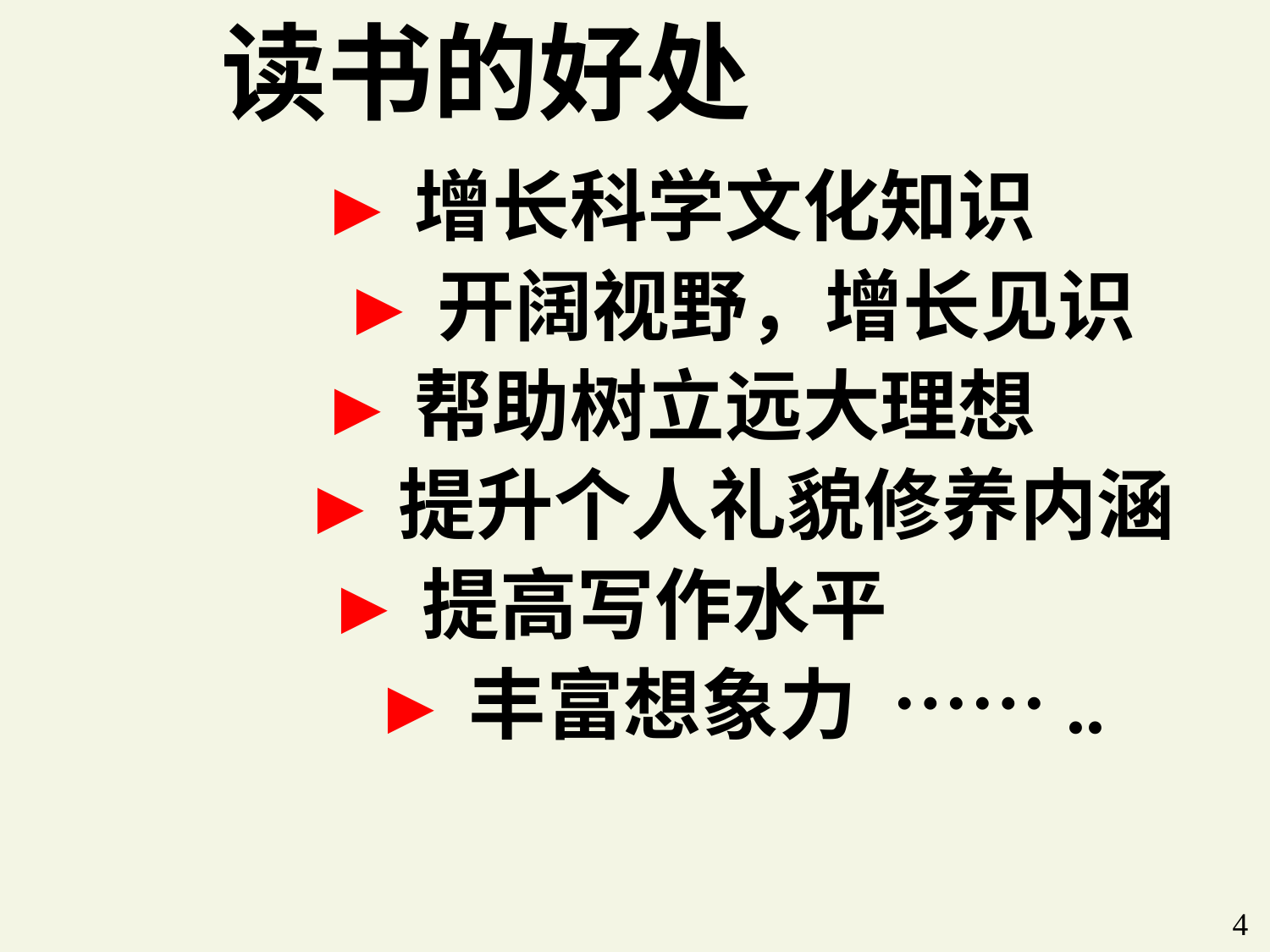

读书的好处
►增长科学文化知识
►开阔视野，增长见识
►帮助树立远大理想
►提升个人礼貌修养内涵
►提高写作水平
►丰富想象力  ……..
4